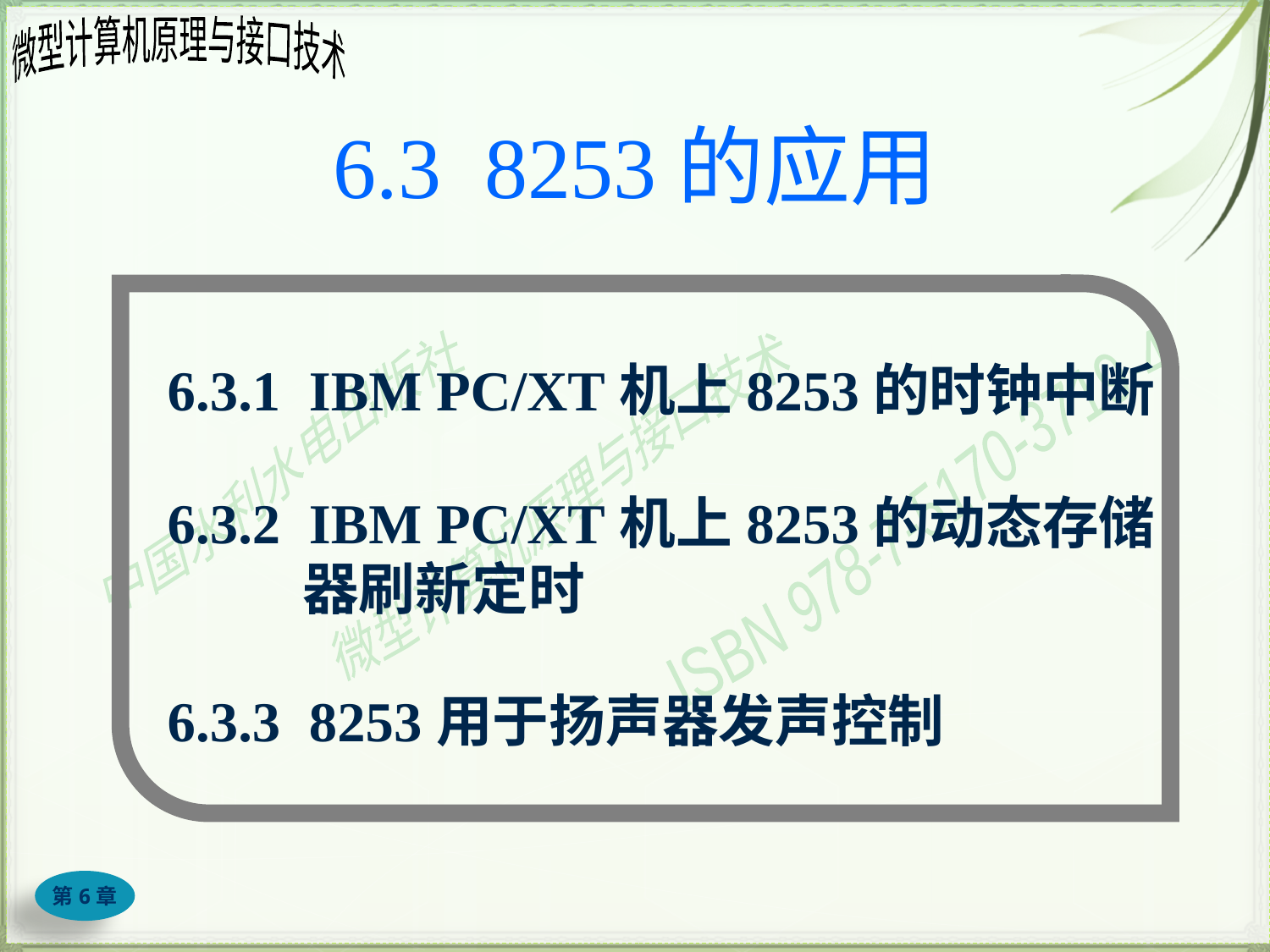

# 6.3  8253的应用

6.3.1  IBM PC/XT机上8253的时钟中断
6.3.2  IBM PC/XT机上8253的动态存储
器刷新定时
6.3.3  8253用于扬声器发声控制